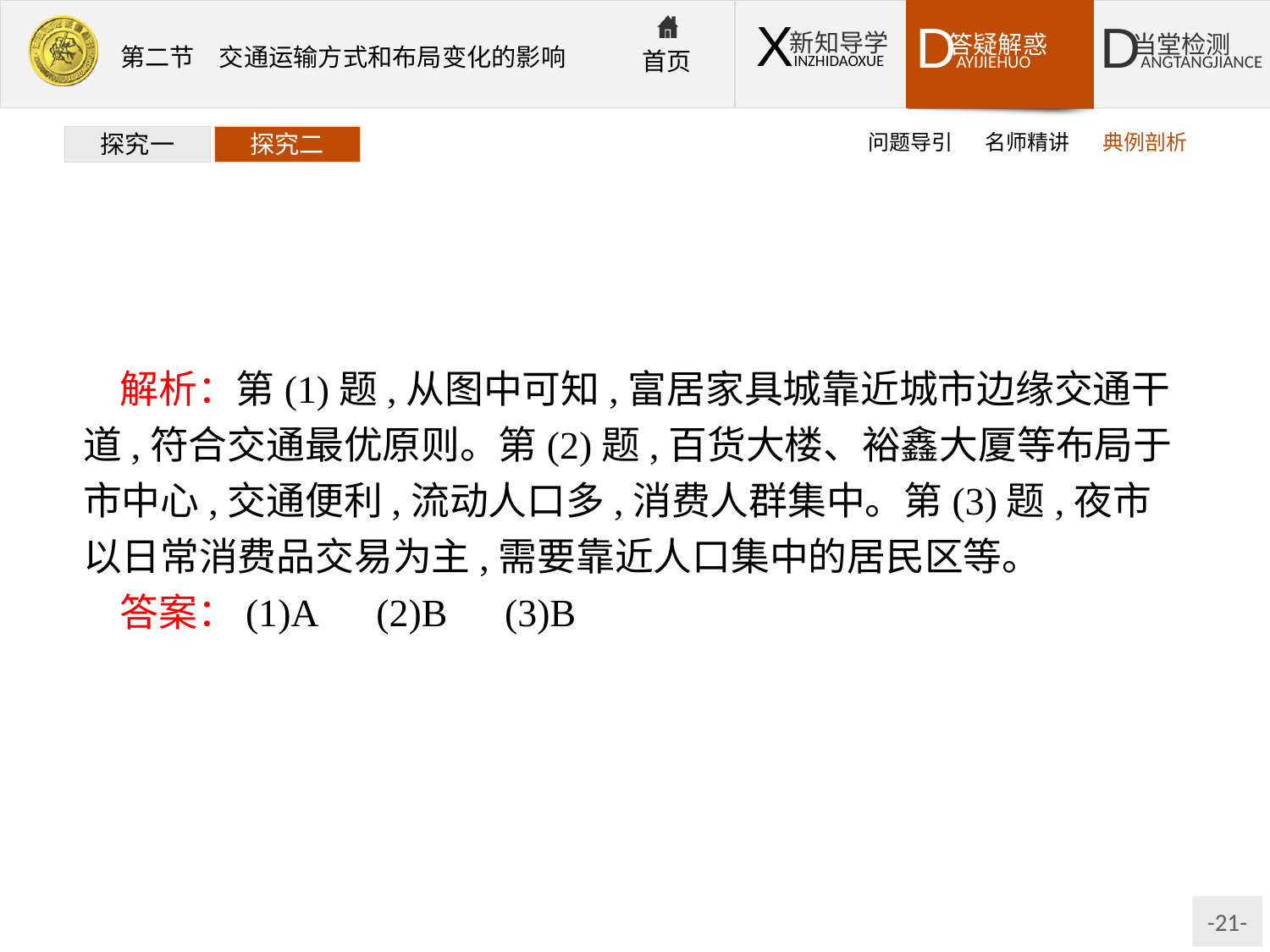

问题导引
名师精讲
典例剖析
探究一
探究二
解析：第(1)题,从图中可知,富居家具城靠近城市边缘交通干道,符合交通最优原则。第(2)题,百货大楼、裕鑫大厦等布局于市中心,交通便利,流动人口多,消费人群集中。第(3)题,夜市以日常消费品交易为主,需要靠近人口集中的居民区等。
答案：(1)A　(2)B　(3)B